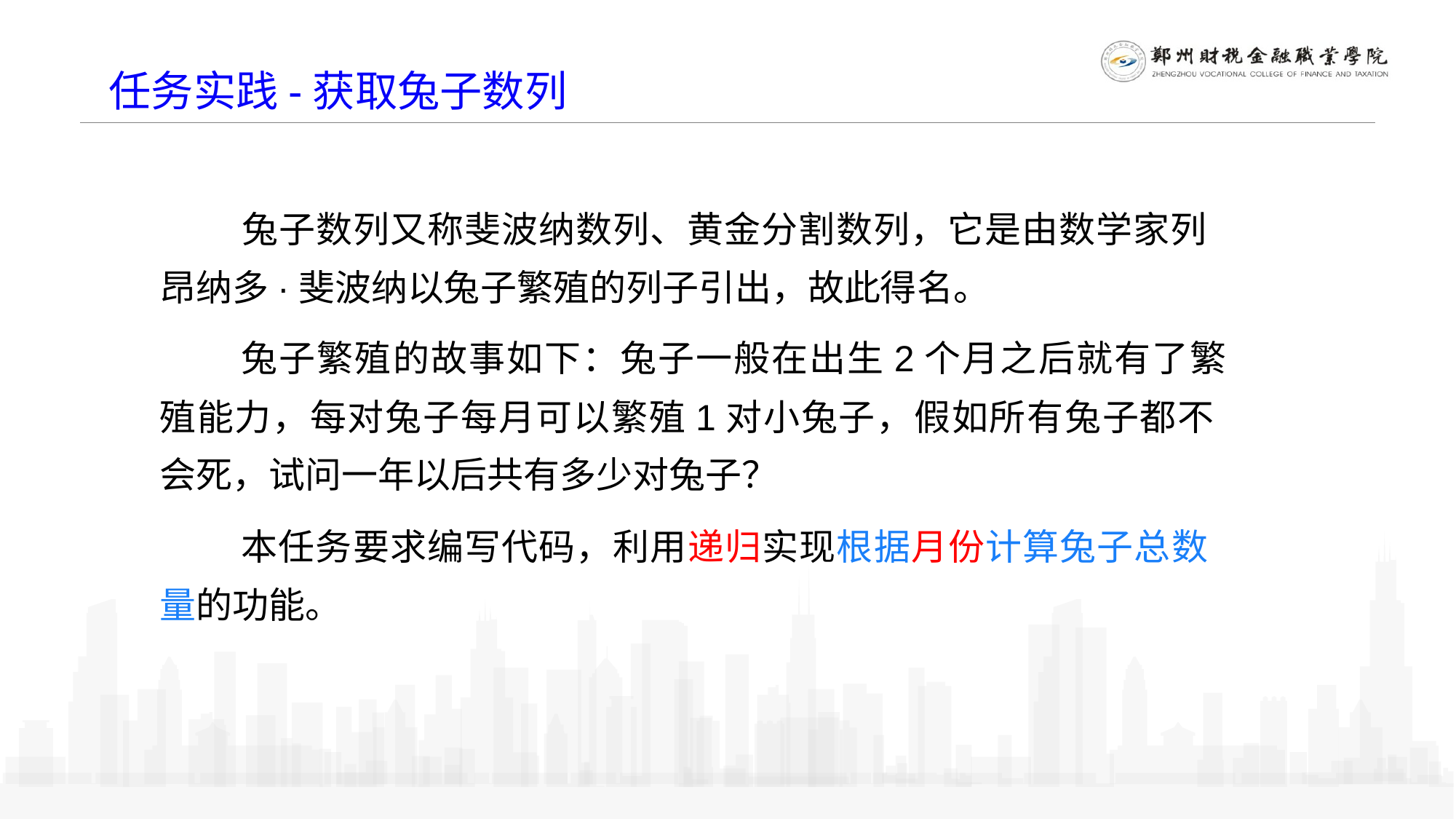

任务实践-获取兔子数列
兔子数列又称斐波纳数列、黄金分割数列，它是由数学家列
昂纳多·斐波纳以兔子繁殖的列子引出，故此得名。
兔子繁殖的故事如下：兔子一般在出生2个月之后就有了繁
殖能力，每对兔子每月可以繁殖1对小兔子，假如所有兔子都不
会死，试问一年以后共有多少对兔子？
本任务要求编写代码，利用递归实现根据月份计算兔子总数
量的功能。